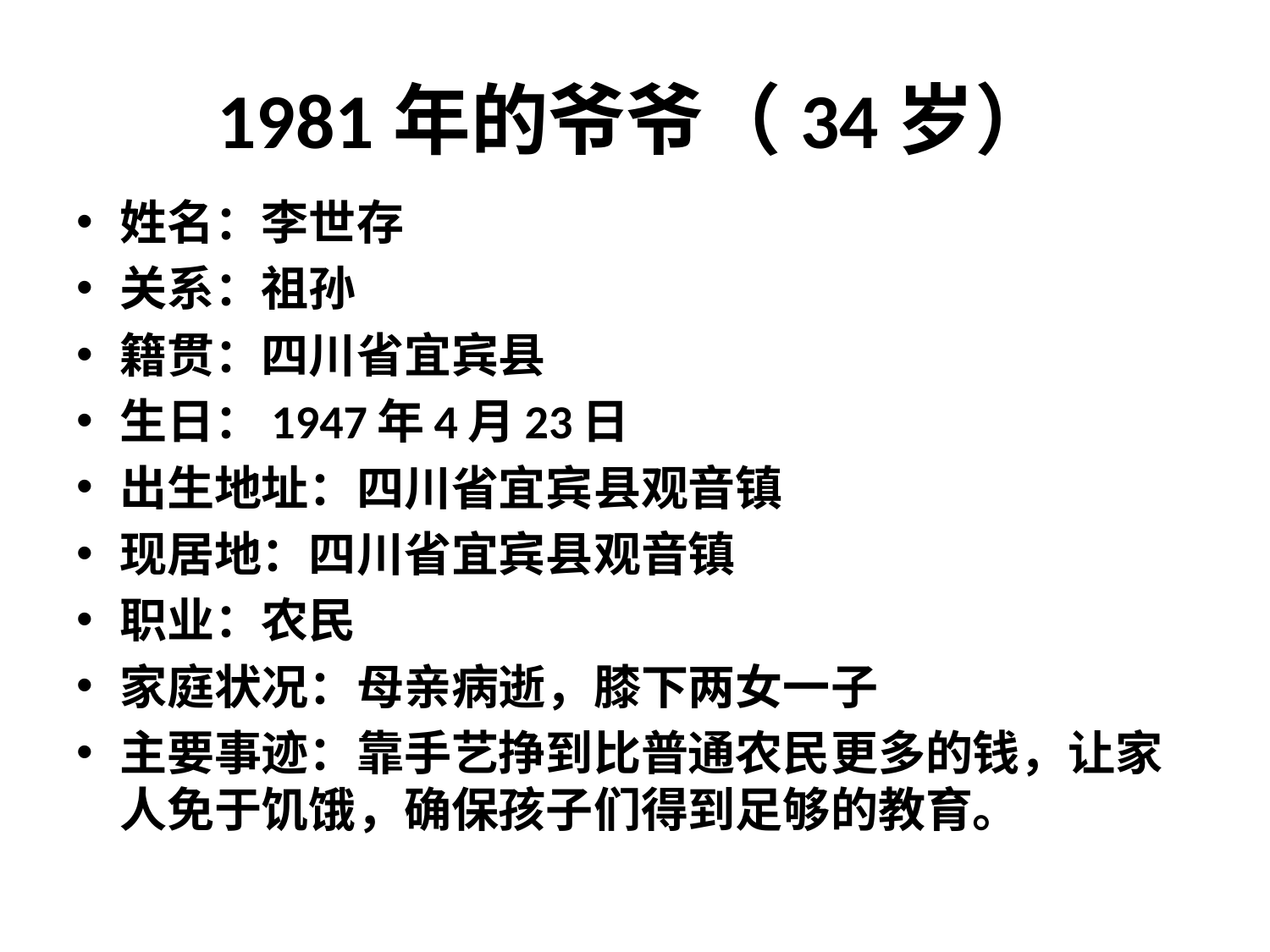

# 1981年的爷爷（34岁）
姓名：李世存
关系：祖孙
籍贯：四川省宜宾县
生日：1947年4月23日
出生地址：四川省宜宾县观音镇
现居地：四川省宜宾县观音镇
职业：农民
家庭状况：母亲病逝，膝下两女一子
主要事迹：靠手艺挣到比普通农民更多的钱，让家人免于饥饿，确保孩子们得到足够的教育。